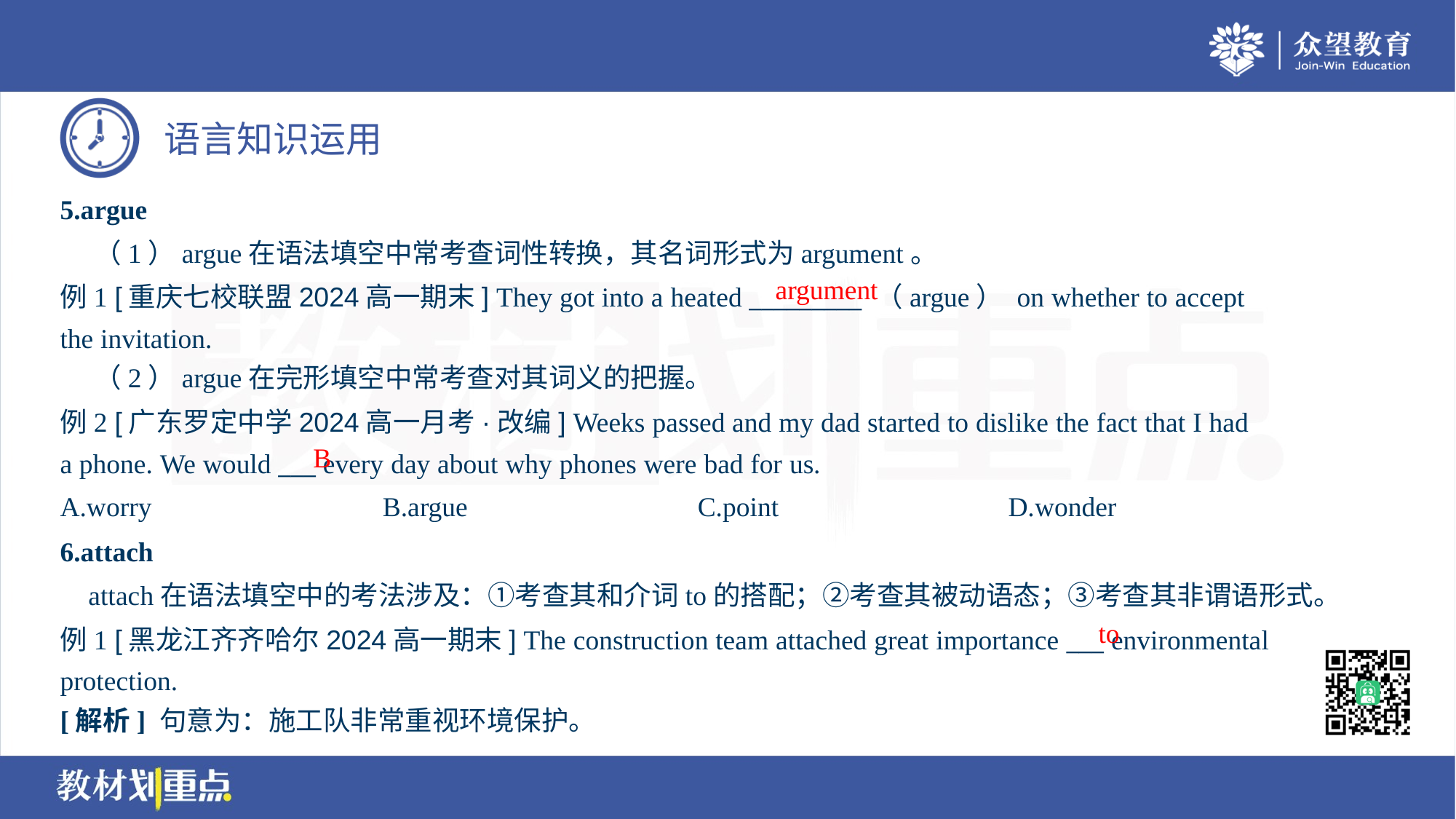

5.argue
    （1）argue在语法填空中常考查词性转换，其名词形式为argument。
例1 [重庆七校联盟2024高一期末] They got into a heated _________ （argue） on whether to accept
the invitation.
argument
    （2）argue在完形填空中常考查对其词义的把握。
例2 [广东罗定中学2024高一月考·改编] Weeks passed and my dad started to dislike the fact that I had
a phone. We would ___ every day about why phones were bad for us.
B
A.worry	B.argue	C.point	D.wonder
6.attach
    attach在语法填空中的考法涉及：①考查其和介词to的搭配；②考查其被动语态；③考查其非谓语形式。
例1 [黑龙江齐齐哈尔2024高一期末] The construction team attached great importance ___ environmental
protection.
to
[解析] 句意为：施工队非常重视环境保护。